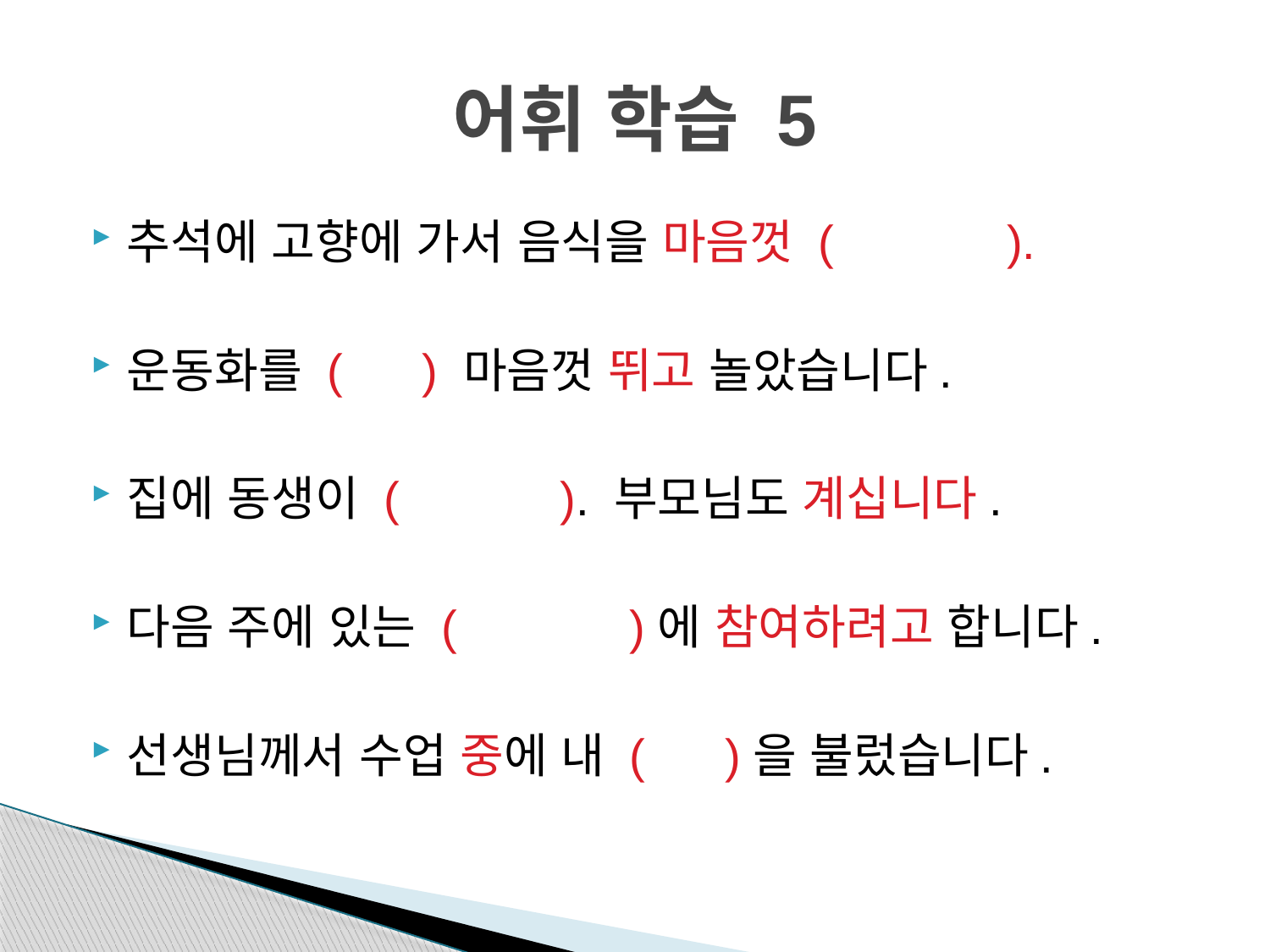

# 어휘 학습 5
추석에 고향에 가서 음식을 마음껏 (             ).

운동화를 (      ) 마음껏 뛰고 놀았습니다.

집에 동생이 (            ). 부모님도 계십니다.

다음 주에 있는 (             )에 참여하려고 합니다.

선생님께서 수업 중에 내 (      )을 불렀습니다.